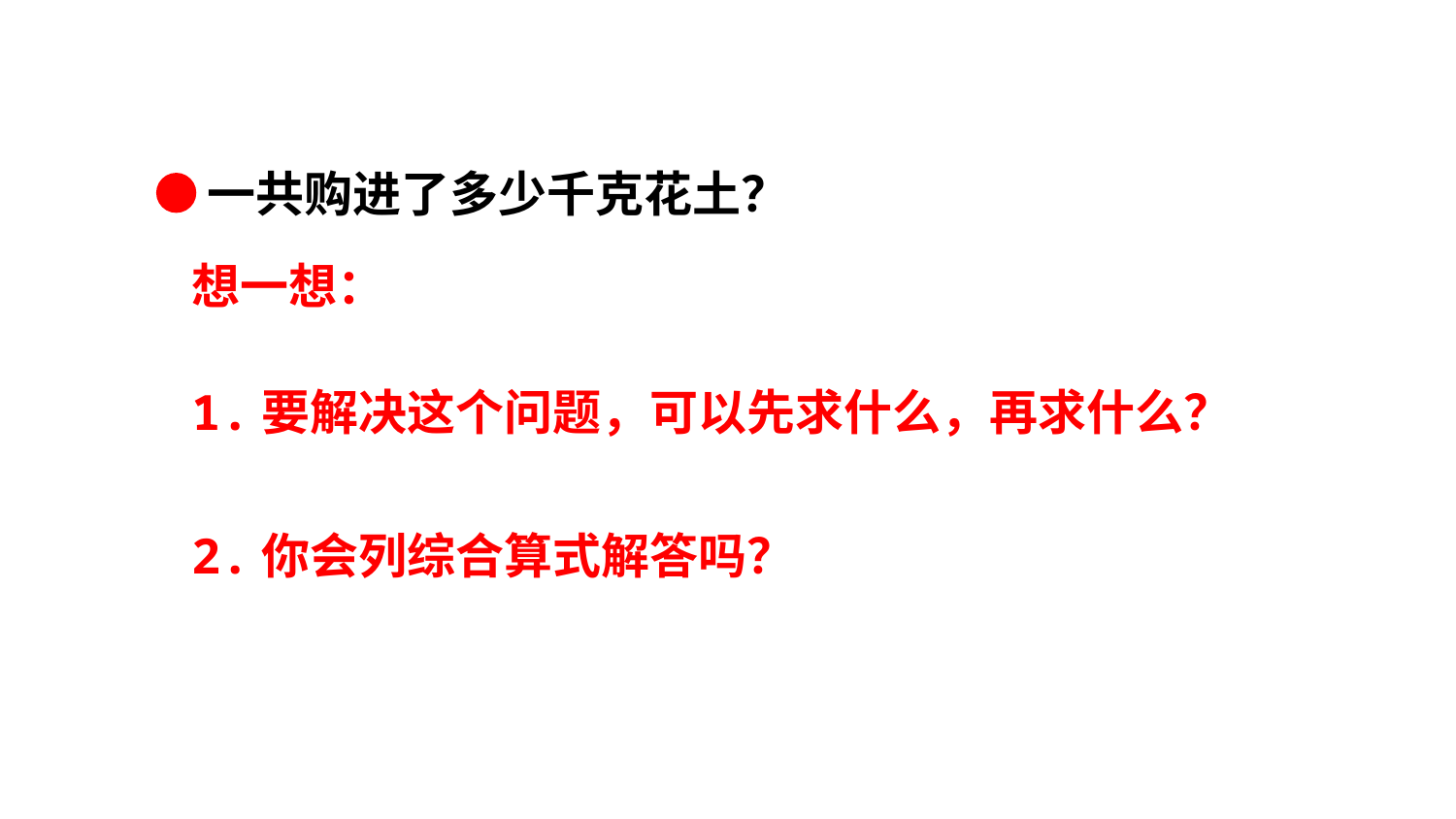

一共购进了多少千克花土？

想一想：
1.要解决这个问题，可以先求什么，再求什么？
2.你会列综合算式解答吗？